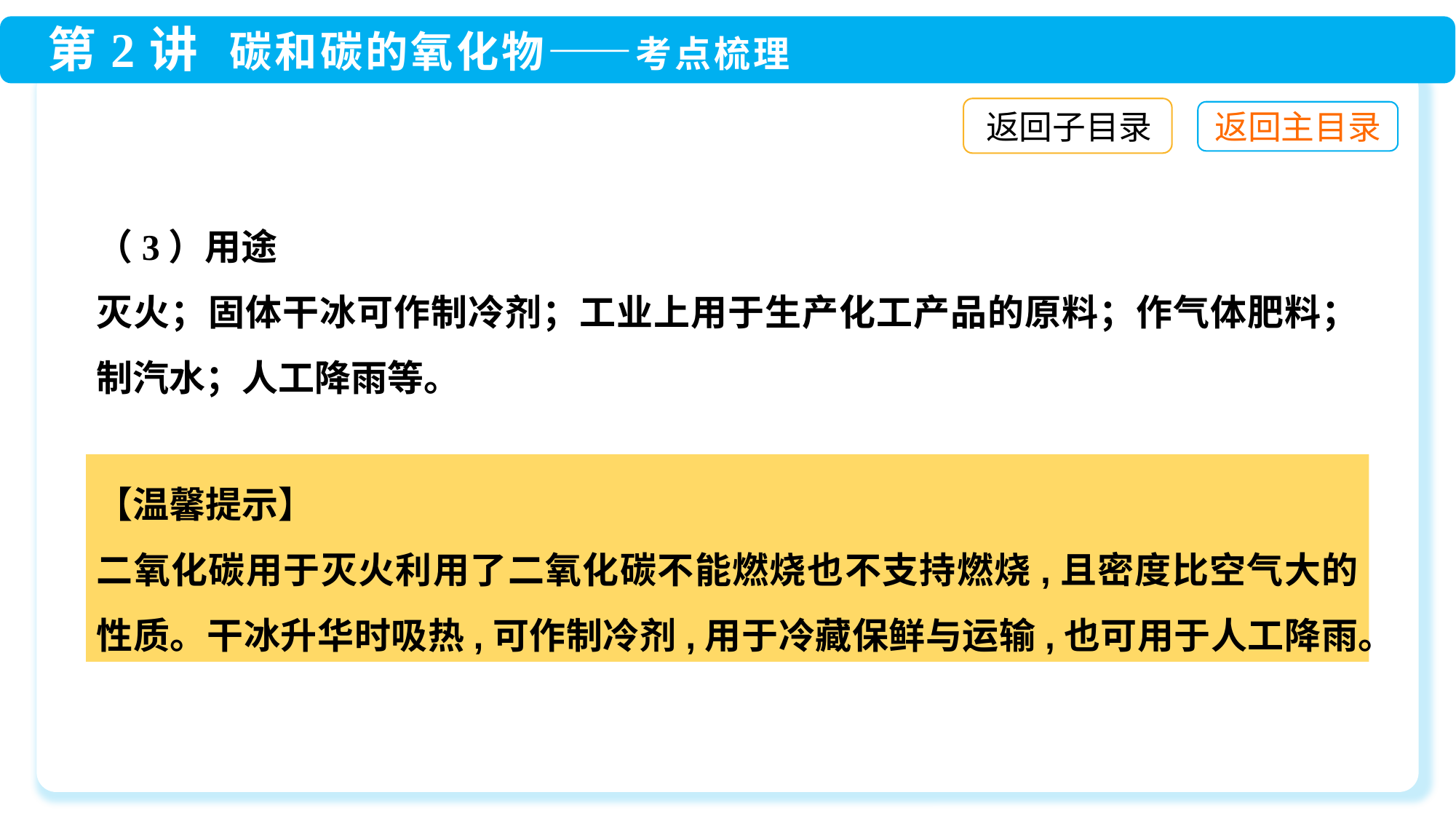

返回子目录
（3）用途
灭火；固体干冰可作制冷剂；工业上用于生产化工产品的原料；作气体肥料；制汽水；人工降雨等。
【温馨提示】
二氧化碳用于灭火利用了二氧化碳不能燃烧也不支持燃烧,且密度比空气大的性质。干冰升华时吸热,可作制冷剂,用于冷藏保鲜与运输,也可用于人工降雨。